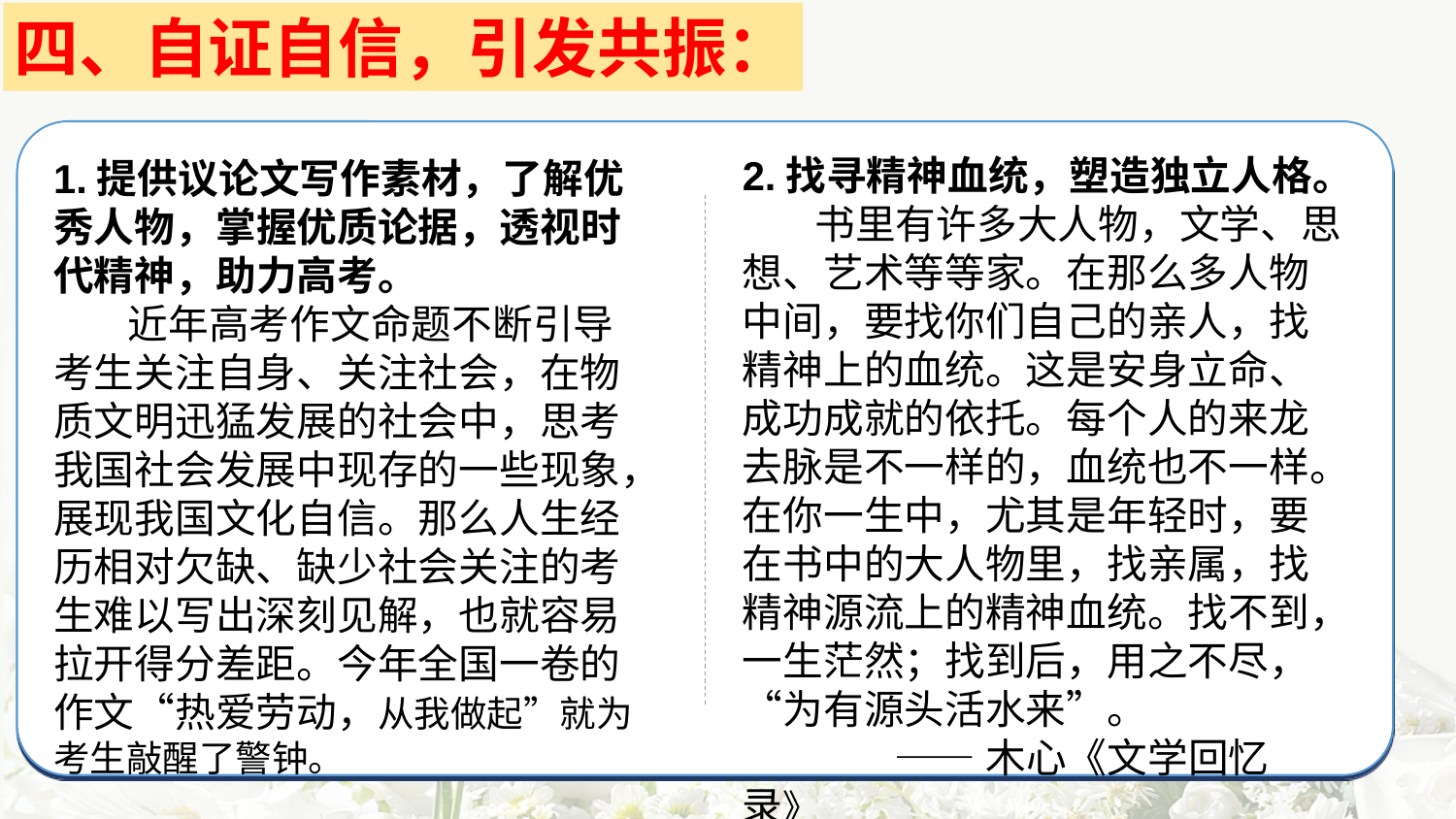

四、自证自信，引发共振：

2.找寻精神血统，塑造独立人格。
       书里有许多大人物，文学、思想、艺术等等家。在那么多人物中间，要找你们自己的亲人，找精神上的血统。这是安身立命、成功成就的依托。每个人的来龙去脉是不一样的，血统也不一样。在你一生中，尤其是年轻时，要在书中的大人物里，找亲属，找精神源流上的精神血统。找不到，一生茫然；找到后，用之不尽，“为有源头活水来”。
                 ——木心《文学回忆录》
1.提供议论文写作素材，了解优秀人物，掌握优质论据，透视时代精神，助力高考。
       近年高考作文命题不断引导考生关注自身、关注社会，在物质文明迅猛发展的社会中，思考我国社会发展中现存的一些现象，展现我国文化自信。那么人生经历相对欠缺、缺少社会关注的考生难以写出深刻见解，也就容易拉开得分差距。今年全国一卷的作文“热爱劳动，从我做起”就为考生敲醒了警钟。